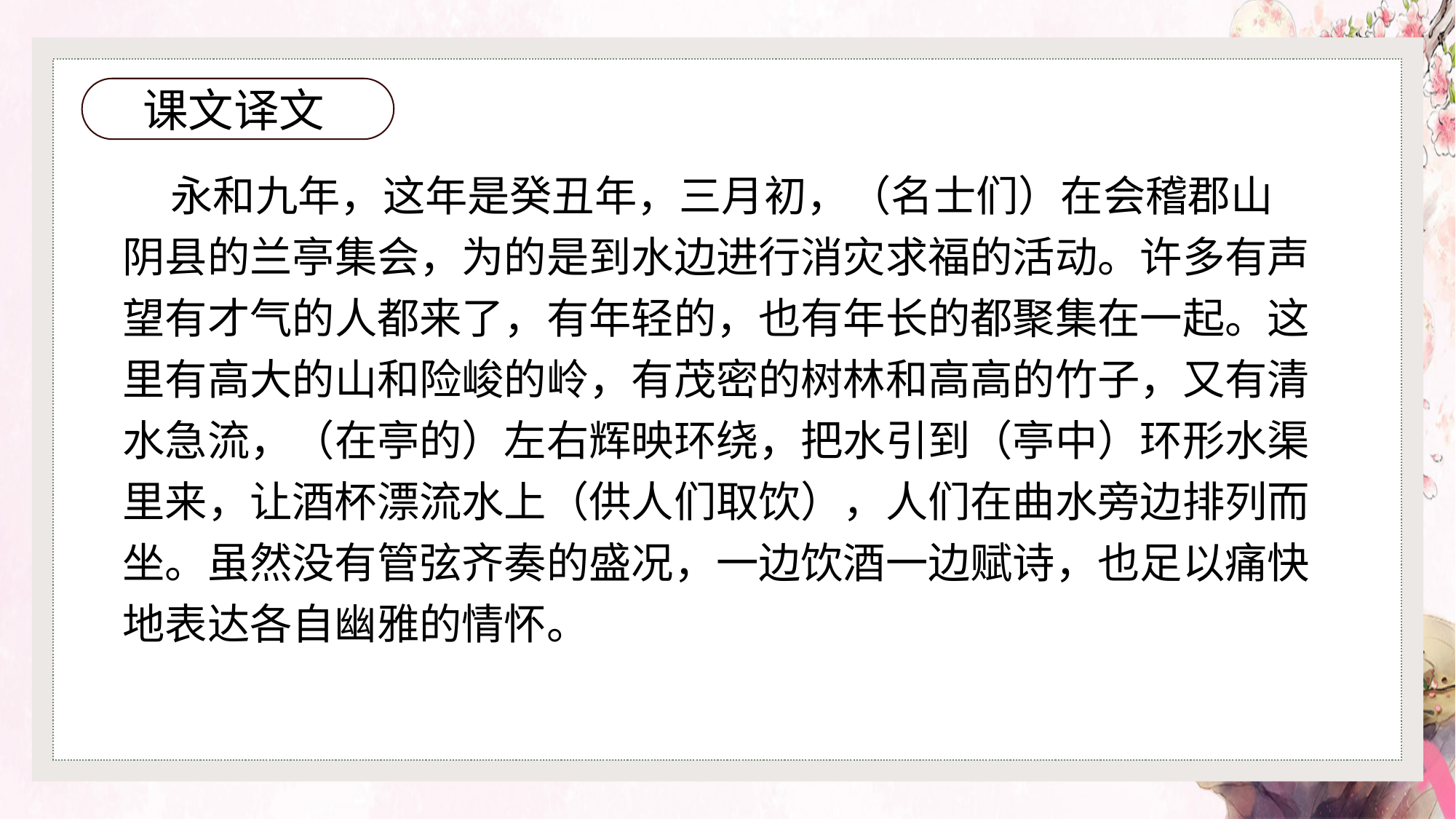

课文译文

    永和九年，这年是癸丑年，三月初，（名士们）在会稽郡山阴县的兰亭集会，为的是到水边进行消灾求福的活动。许多有声望有才气的人都来了，有年轻的，也有年长的都聚集在一起。这里有高大的山和险峻的岭，有茂密的树林和高高的竹子，又有清水急流，（在亭的）左右辉映环绕，把水引到（亭中）环形水渠里来，让酒杯漂流水上（供人们取饮），人们在曲水旁边排列而坐。虽然没有管弦齐奏的盛况，一边饮酒一边赋诗，也足以痛快地表达各自幽雅的情怀。